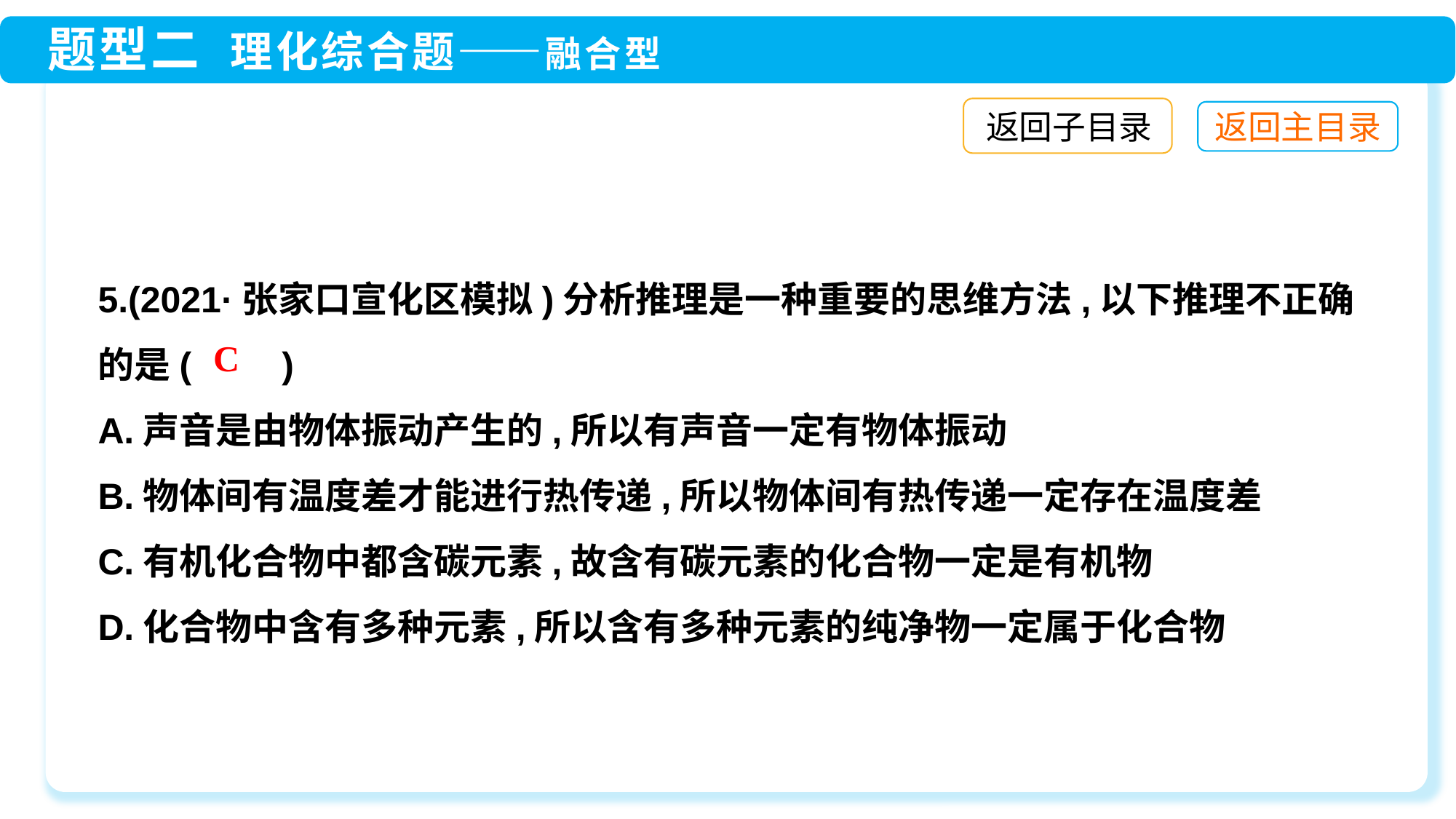

返回子目录
5.(2021·张家口宣化区模拟)分析推理是一种重要的思维方法,以下推理不正确的是(　　)
A.声音是由物体振动产生的,所以有声音一定有物体振动
B.物体间有温度差才能进行热传递,所以物体间有热传递一定存在温度差
C.有机化合物中都含碳元素,故含有碳元素的化合物一定是有机物
D.化合物中含有多种元素,所以含有多种元素的纯净物一定属于化合物
C